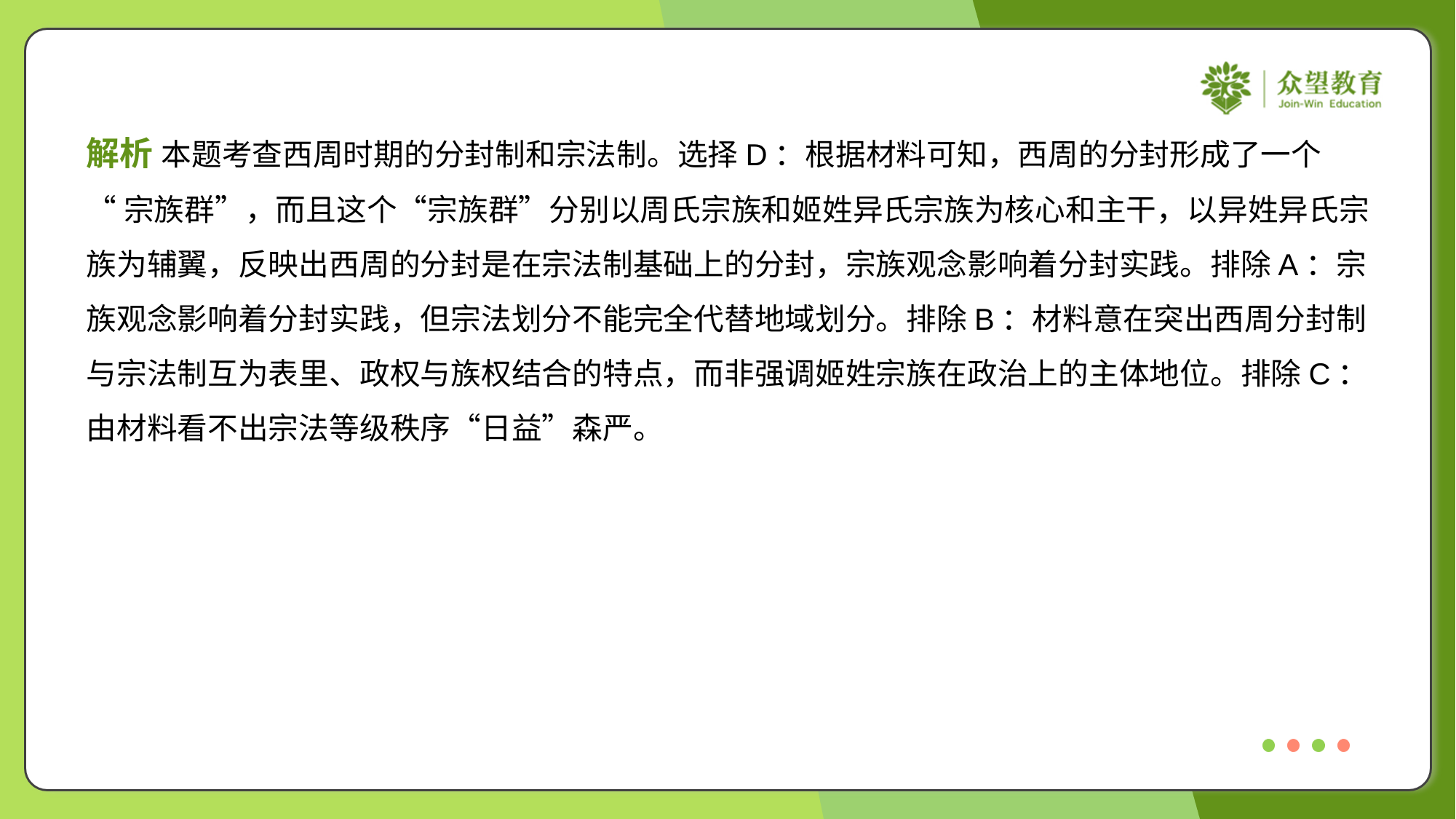

解析 本题考查西周时期的分封制和宗法制。选择D：根据材料可知，西周的分封形成了一个
“宗族群”，而且这个“宗族群”分别以周氏宗族和姬姓异氏宗族为核心和主干，以异姓异氏宗
族为辅翼，反映出西周的分封是在宗法制基础上的分封，宗族观念影响着分封实践。排除A：宗
族观念影响着分封实践，但宗法划分不能完全代替地域划分。排除B：材料意在突出西周分封制
与宗法制互为表里、政权与族权结合的特点，而非强调姬姓宗族在政治上的主体地位。排除C：
由材料看不出宗法等级秩序“日益”森严。